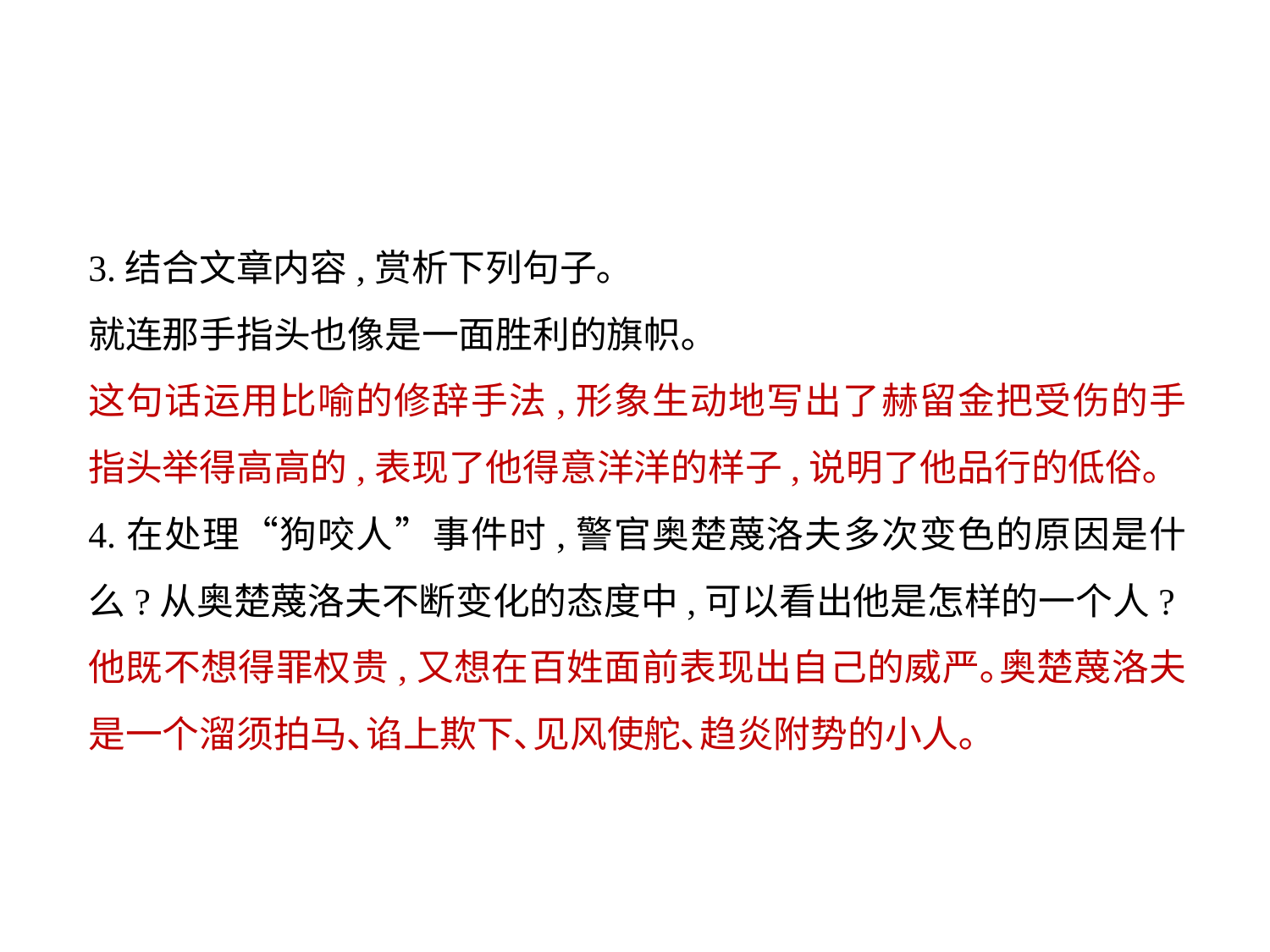

3.结合文章内容,赏析下列句子｡
就连那手指头也像是一面胜利的旗帜｡
这句话运用比喻的修辞手法,形象生动地写出了赫留金把受伤的手指头举得高高的,表现了他得意洋洋的样子,说明了他品行的低俗｡
4.在处理“狗咬人”事件时,警官奥楚蔑洛夫多次变色的原因是什么?从奥楚蔑洛夫不断变化的态度中,可以看出他是怎样的一个人?
他既不想得罪权贵,又想在百姓面前表现出自己的威严｡奥楚蔑洛夫是一个溜须拍马､谄上欺下､见风使舵､趋炎附势的小人｡